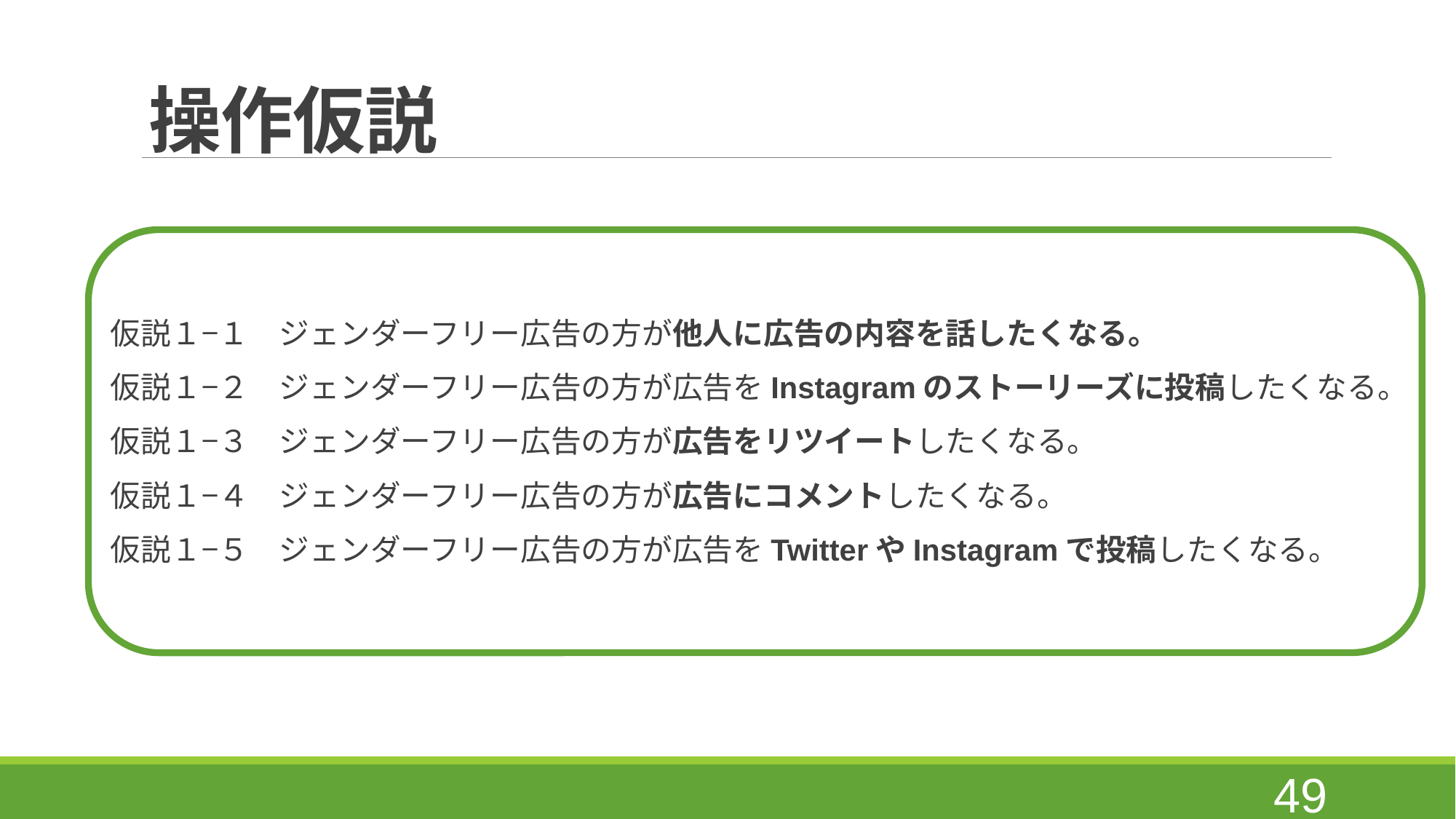

# 操作仮説

仮説１−１　ジェンダーフリー広告の方が他人に広告の内容を話したくなる。
仮説１−２　ジェンダーフリー広告の方が広告をInstagramのストーリーズに投稿したくなる。
仮説１−３　ジェンダーフリー広告の方が広告をリツイートしたくなる。
仮説１−４　ジェンダーフリー広告の方が広告にコメントしたくなる。
仮説１−５　ジェンダーフリー広告の方が広告をTwitterやInstagramで投稿したくなる。
49